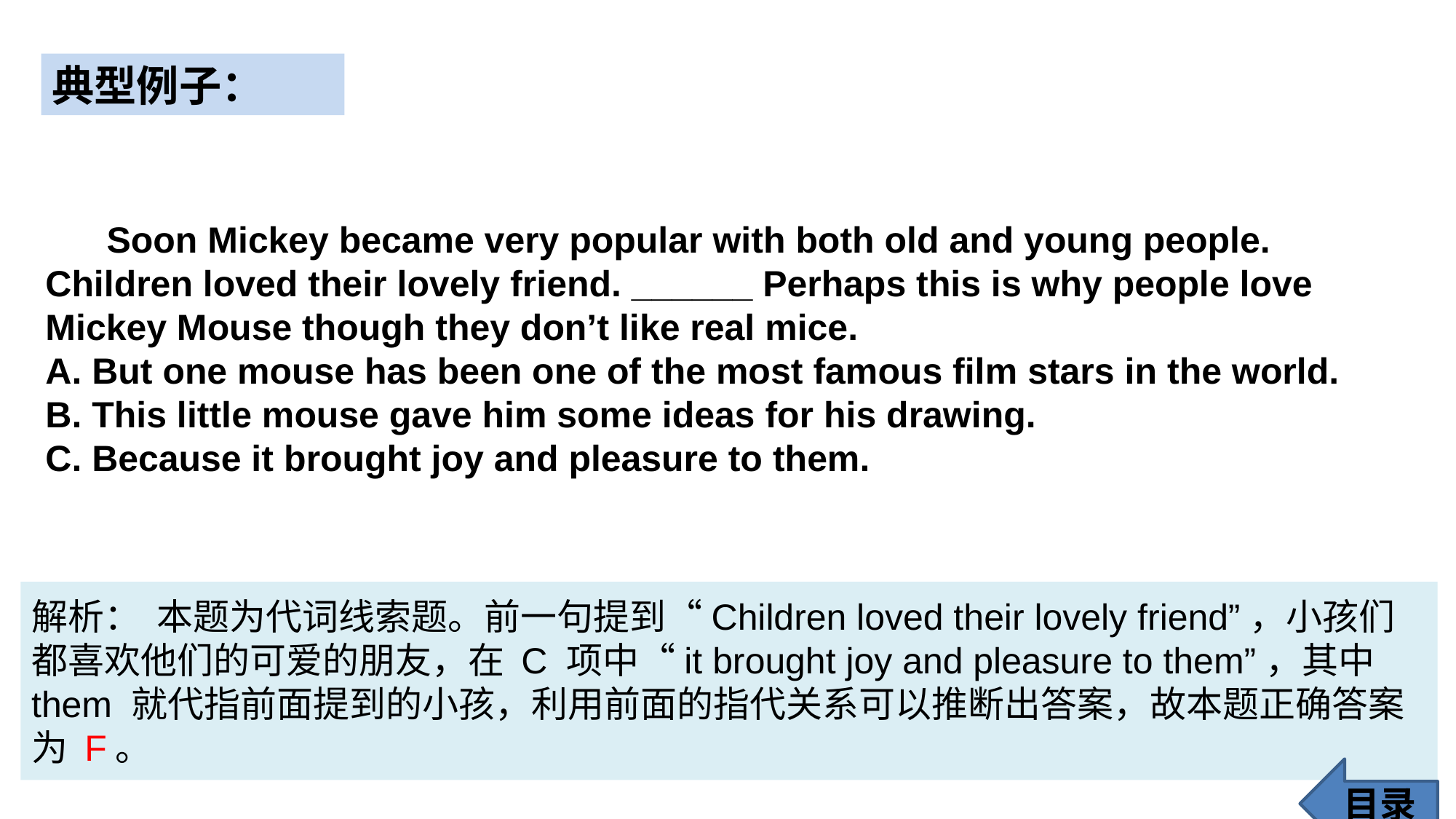

典型例子：
      Soon Mickey became very popular with both old and young people. Children loved their lovely friend. ______ Perhaps this is why people love Mickey Mouse though they don’t like real mice.
A. But one mouse has been one of the most famous film stars in the world.
B. This little mouse gave him some ideas for his drawing.
C. Because it brought joy and pleasure to them.
解析：  本题为代词线索题。前一句提到“Children loved their lovely friend”，小孩们都喜欢他们的可爱的朋友，在 C 项中“it brought joy and pleasure to them”，其中 them 就代指前面提到的小孩，利用前面的指代关系可以推断出答案，故本题正确答案为 F。
目录